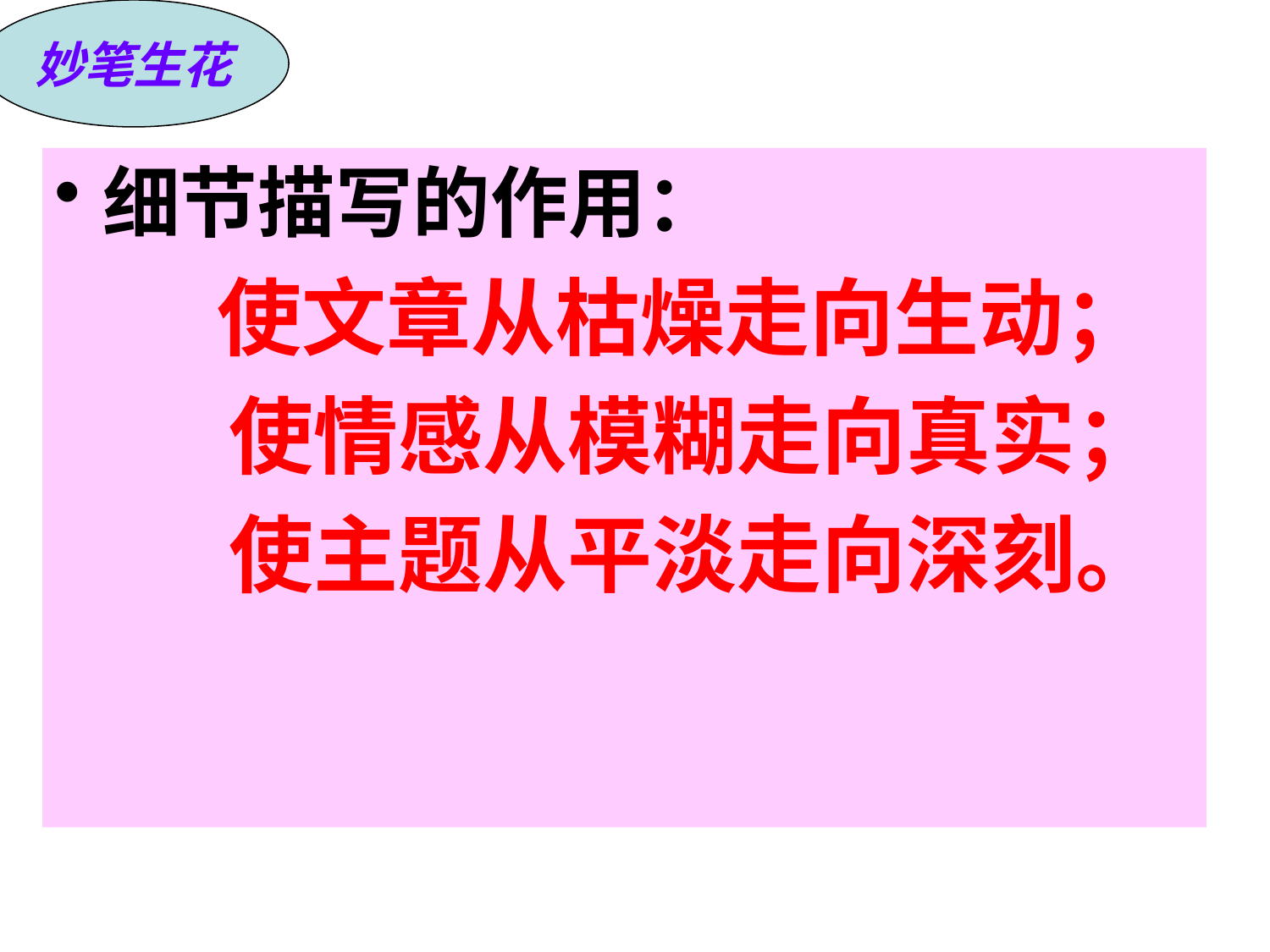

妙笔生花
细节描写的作用：
        使文章从枯燥走向生动；
        使情感从模糊走向真实；
        使主题从平淡走向深刻。

#